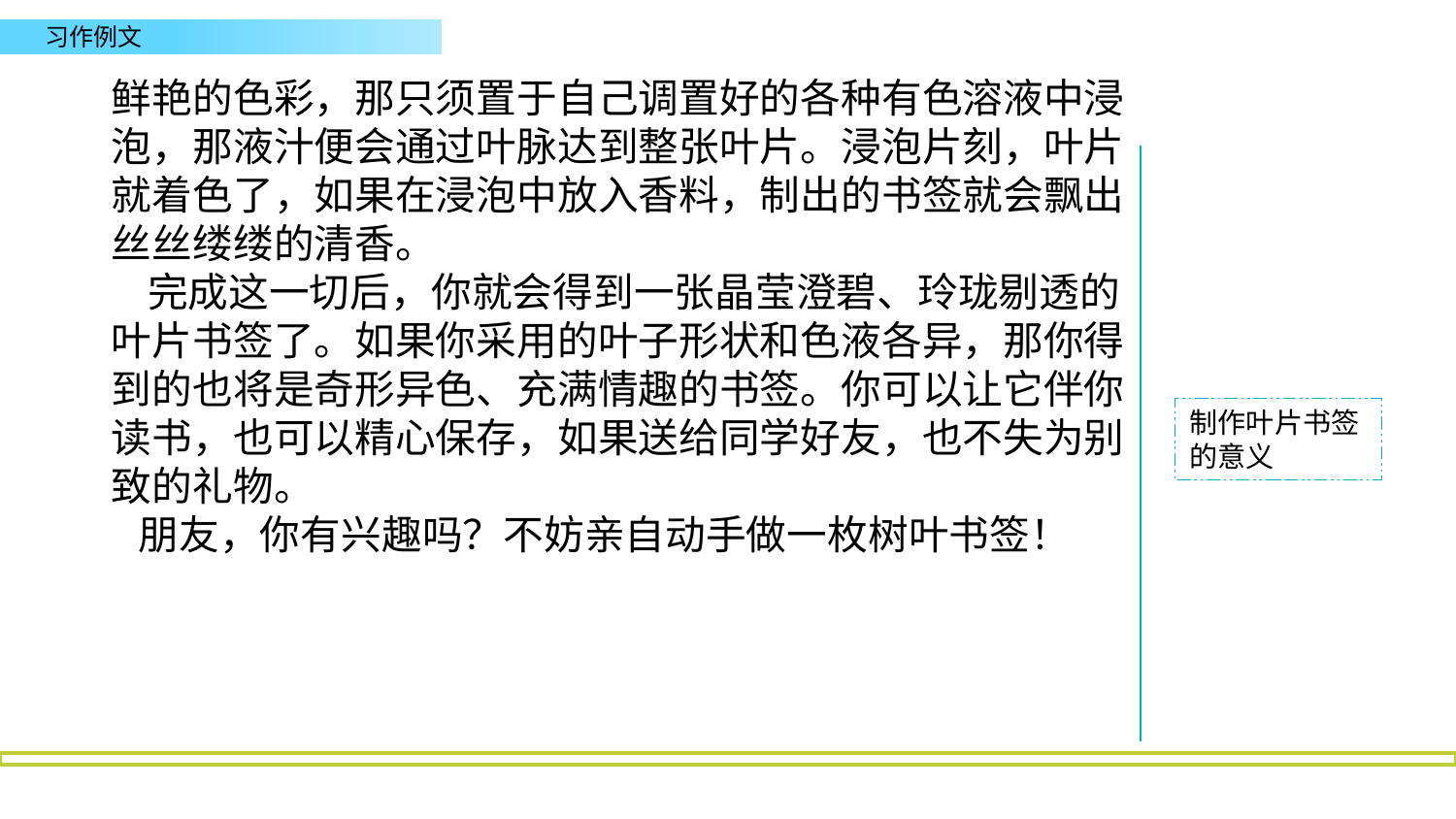

鲜艳的色彩，那只须置于自己调置好的各种有色溶液中浸泡，那液汁便会通过叶脉达到整张叶片。浸泡片刻，叶片就着色了，如果在浸泡中放入香料，制出的书签就会飘出丝丝缕缕的清香。
    完成这一切后，你就会得到一张晶莹澄碧、玲珑剔透的叶片书签了。如果你采用的叶子形状和色液各异，那你得到的也将是奇形异色、充满情趣的书签。你可以让它伴你读书，也可以精心保存，如果送给同学好友，也不失为别致的礼物。
   朋友，你有兴趣吗？不妨亲自动手做一枚树叶书签！
制作叶片书签的意义